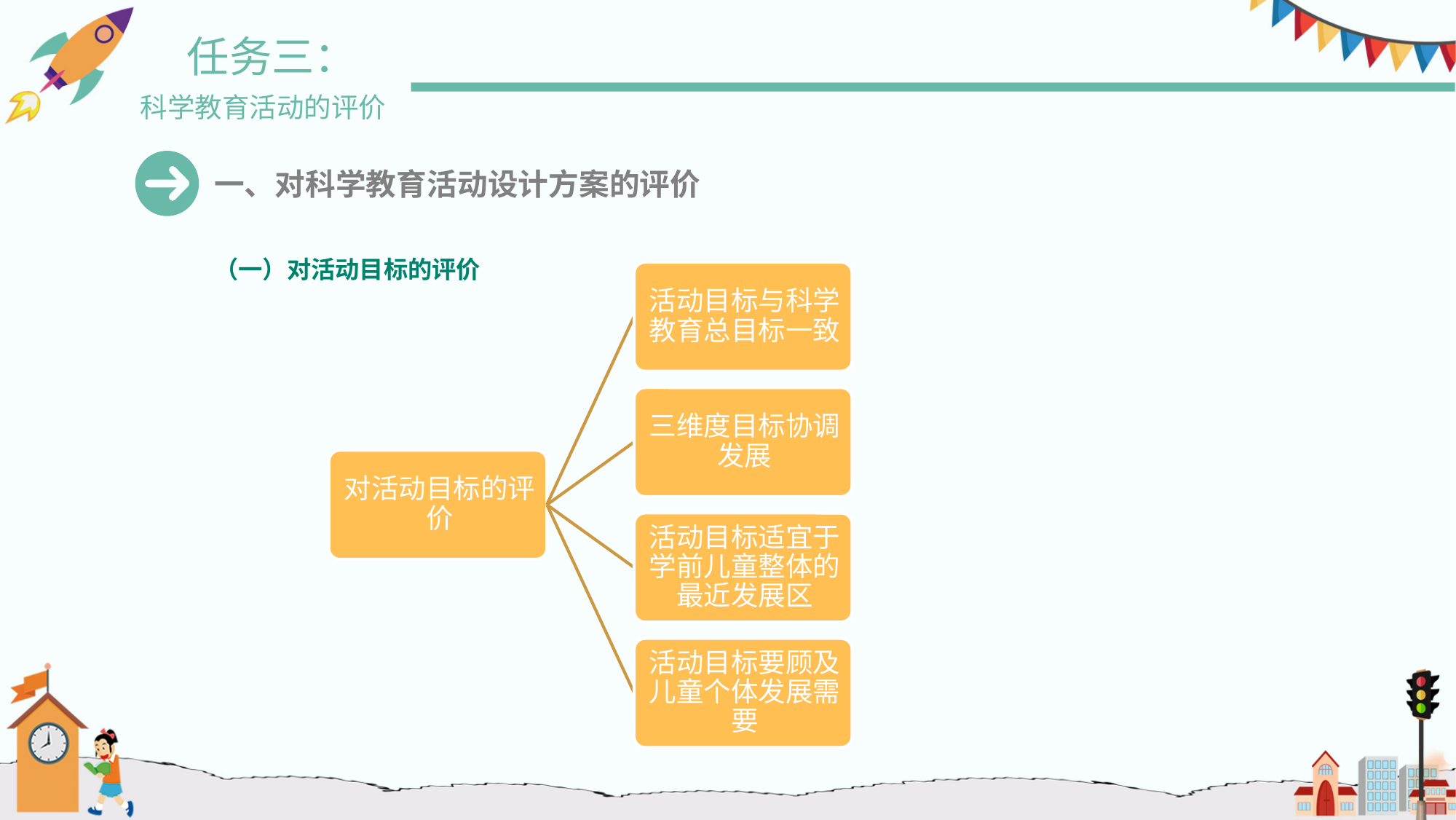

任务三：

科学教育活动的评价

一、对科学教育活动设计方案的评价
（一）对活动目标的评价
对活动目标的评价

活动目标与科学教育总目标一致

三维度目标协调发展

活动目标适宜于学前儿童整体的最近发展区

活动目标要顾及儿童个体发展需要